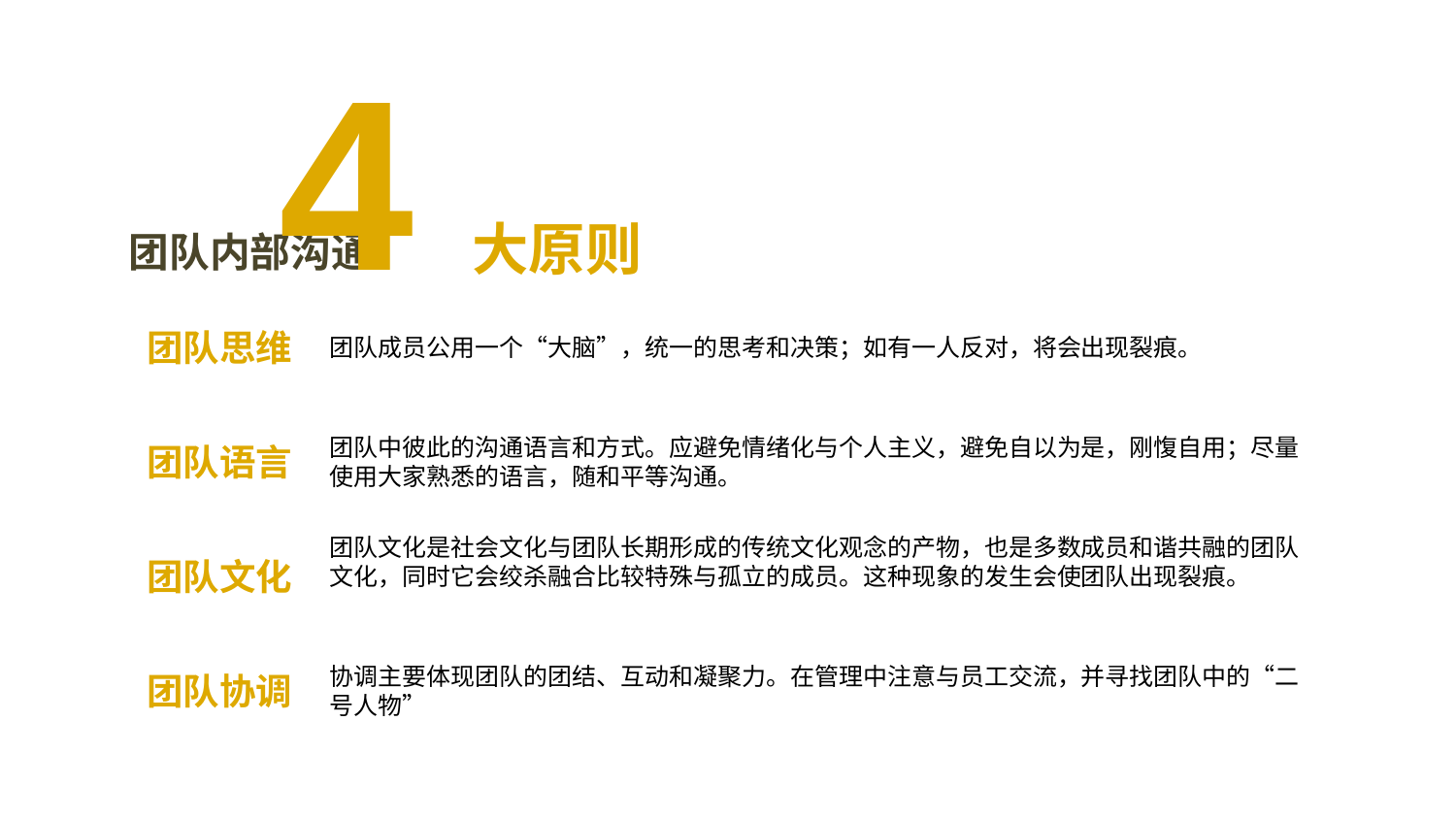

4大原则
团队内部沟通
团队思维
团队成员公用一个“大脑”，统一的思考和决策；如有一人反对，将会出现裂痕。
团队中彼此的沟通语言和方式。应避免情绪化与个人主义，避免自以为是，刚愎自用；尽量使用大家熟悉的语言，随和平等沟通。
团队语言
团队文化是社会文化与团队长期形成的传统文化观念的产物，也是多数成员和谐共融的团队文化，同时它会绞杀融合比较特殊与孤立的成员。这种现象的发生会使团队出现裂痕。
团队文化
协调主要体现团队的团结、互动和凝聚力。在管理中注意与员工交流，并寻找团队中的“二号人物”
团队协调